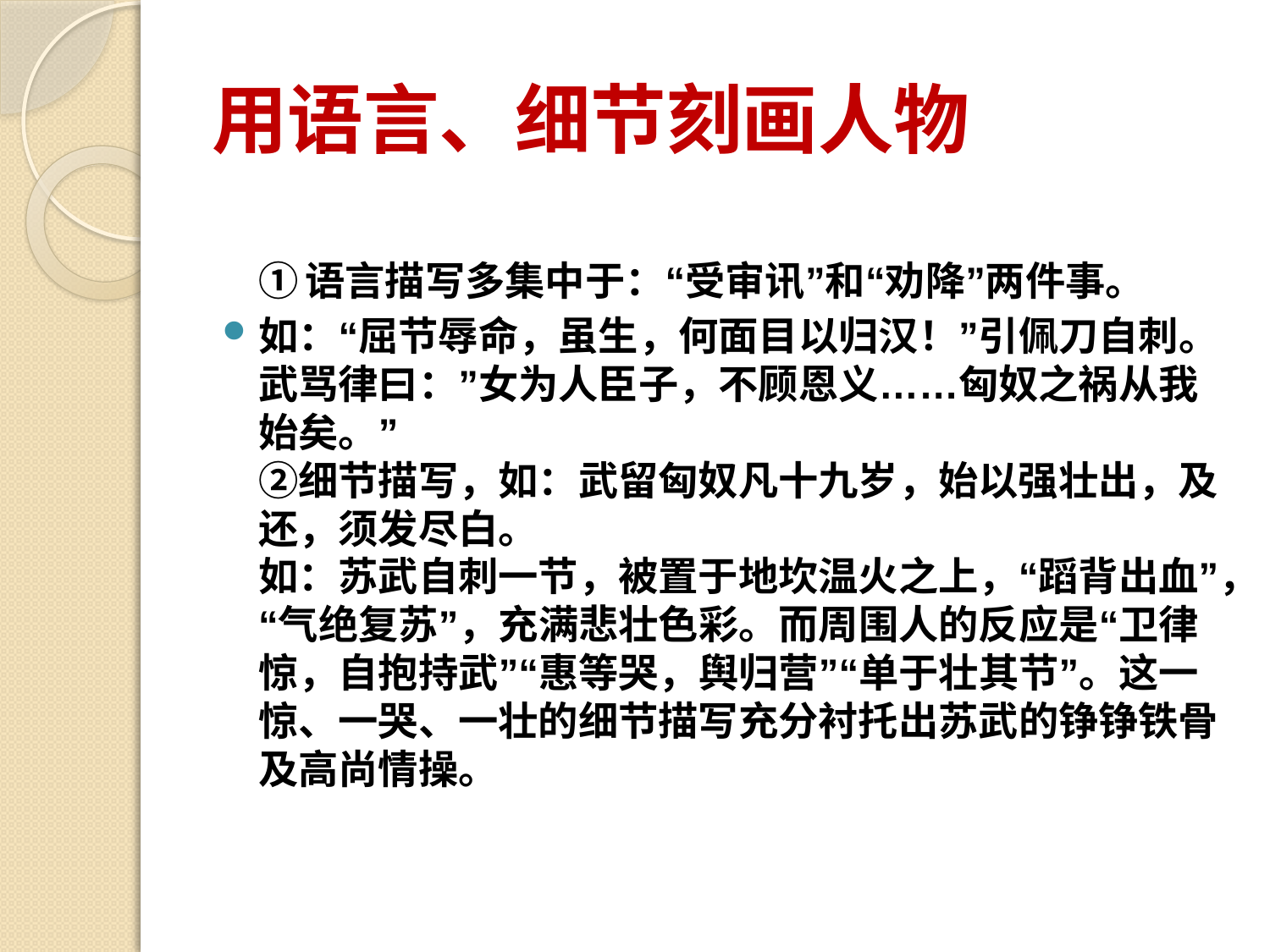

# 用语言、细节刻画人物
①语言描写多集中于：“受审讯”和“劝降”两件事。
如：“屈节辱命，虽生，何面目以归汉！”引佩刀自刺。
武骂律曰：”女为人臣子，不顾恩义……匈奴之祸从我始矣。”
②细节描写，如：武留匈奴凡十九岁，始以强壮出，及还，须发尽白。
如：苏武自刺一节，被置于地坎温火之上，“蹈背出血”，“气绝复苏”，充满悲壮色彩。而周围人的反应是“卫律惊，自抱持武”“惠等哭，舆归营”“单于壮其节”。这一惊、一哭、一壮的细节描写充分衬托出苏武的铮铮铁骨及高尚情操。